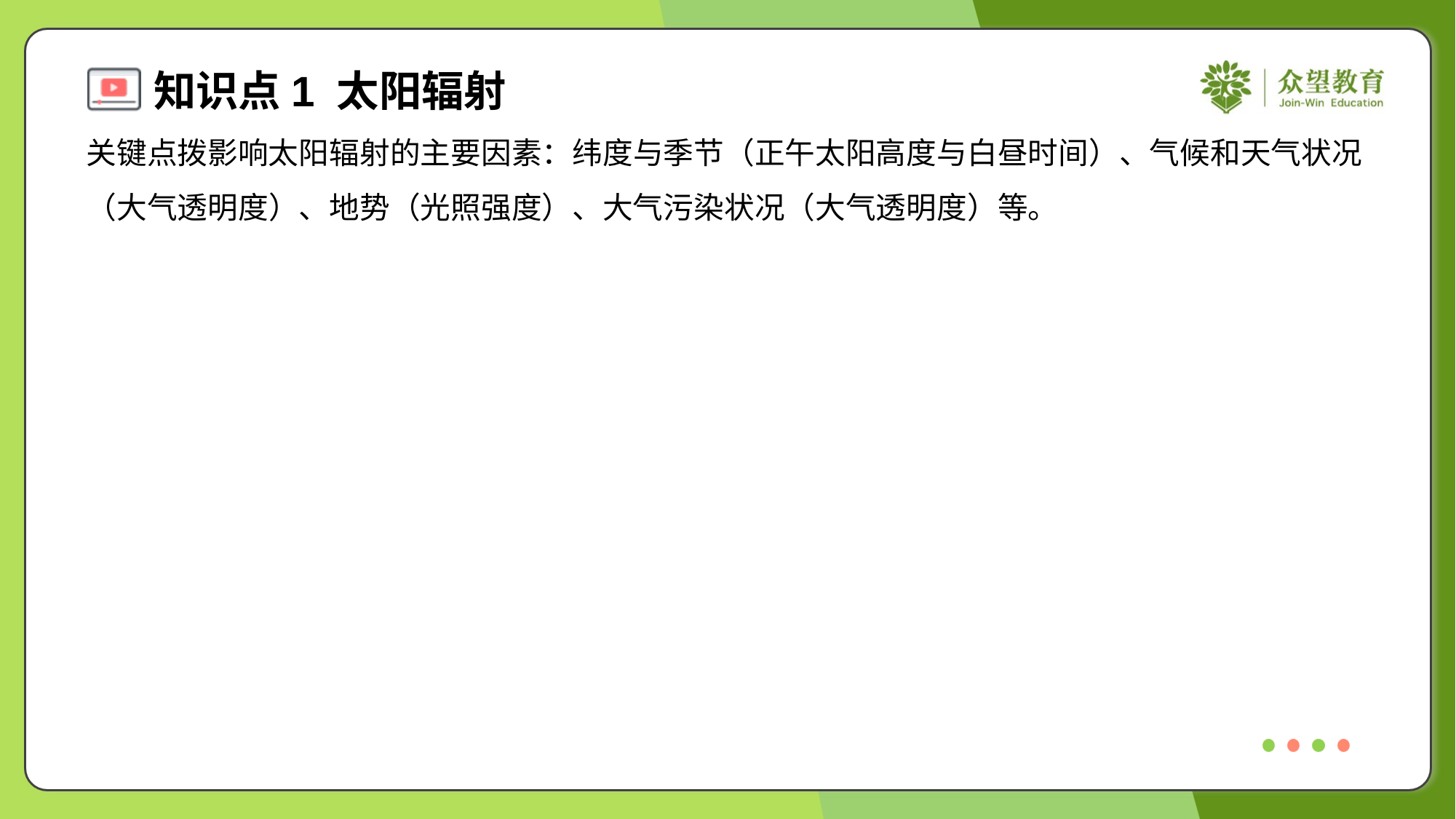

关键点拨影响太阳辐射的主要因素：纬度与季节（正午太阳高度与白昼时间）、气候和天气状况
（大气透明度）、地势（光照强度）、大气污染状况（大气透明度）等。